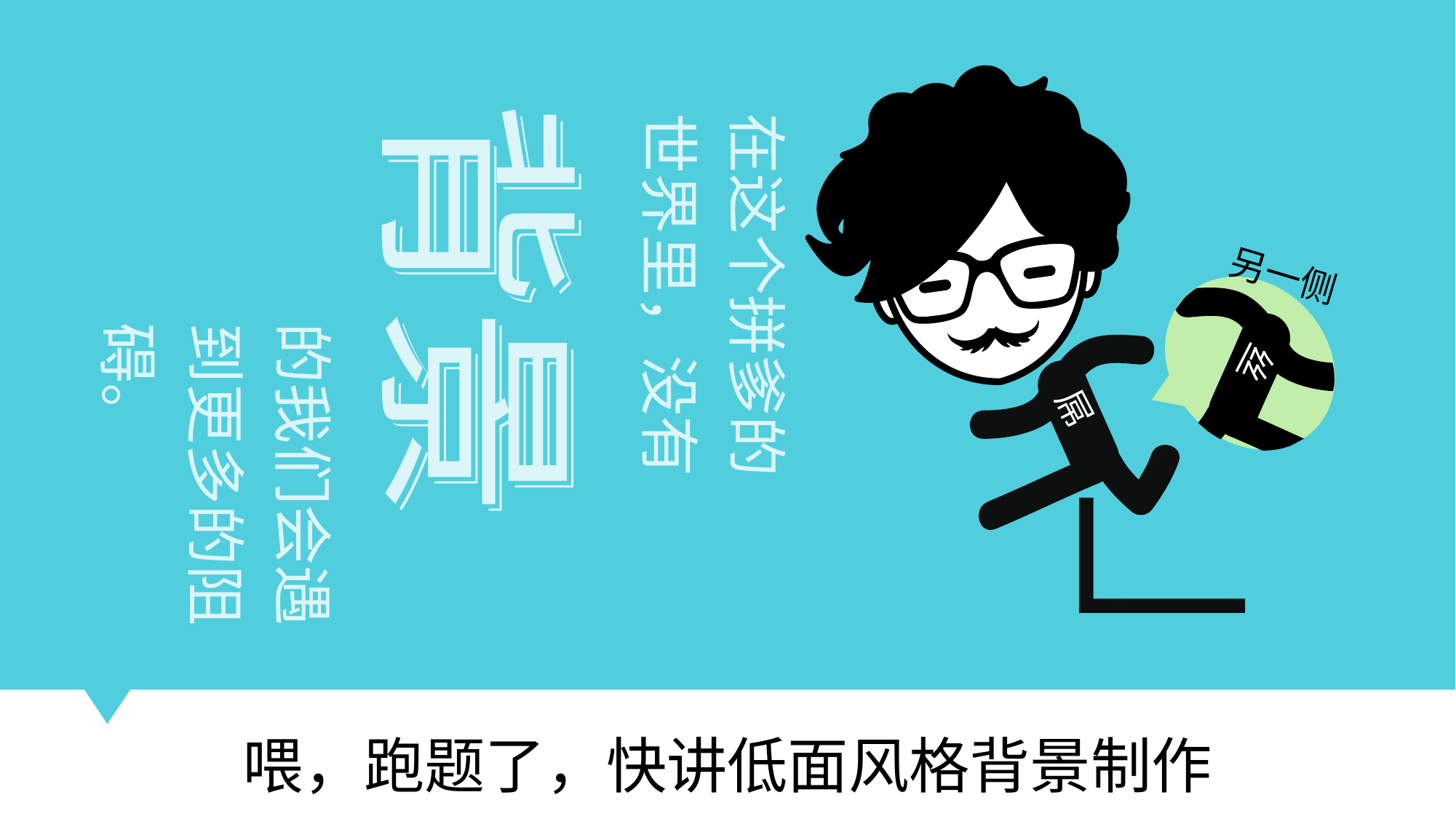

另一侧

丝
屌
背景
背景
背景
在这个拼爹的世界里，没有
的我们会遇到更多的阻碍。

喂，跑题了，快讲低面风格背景制作